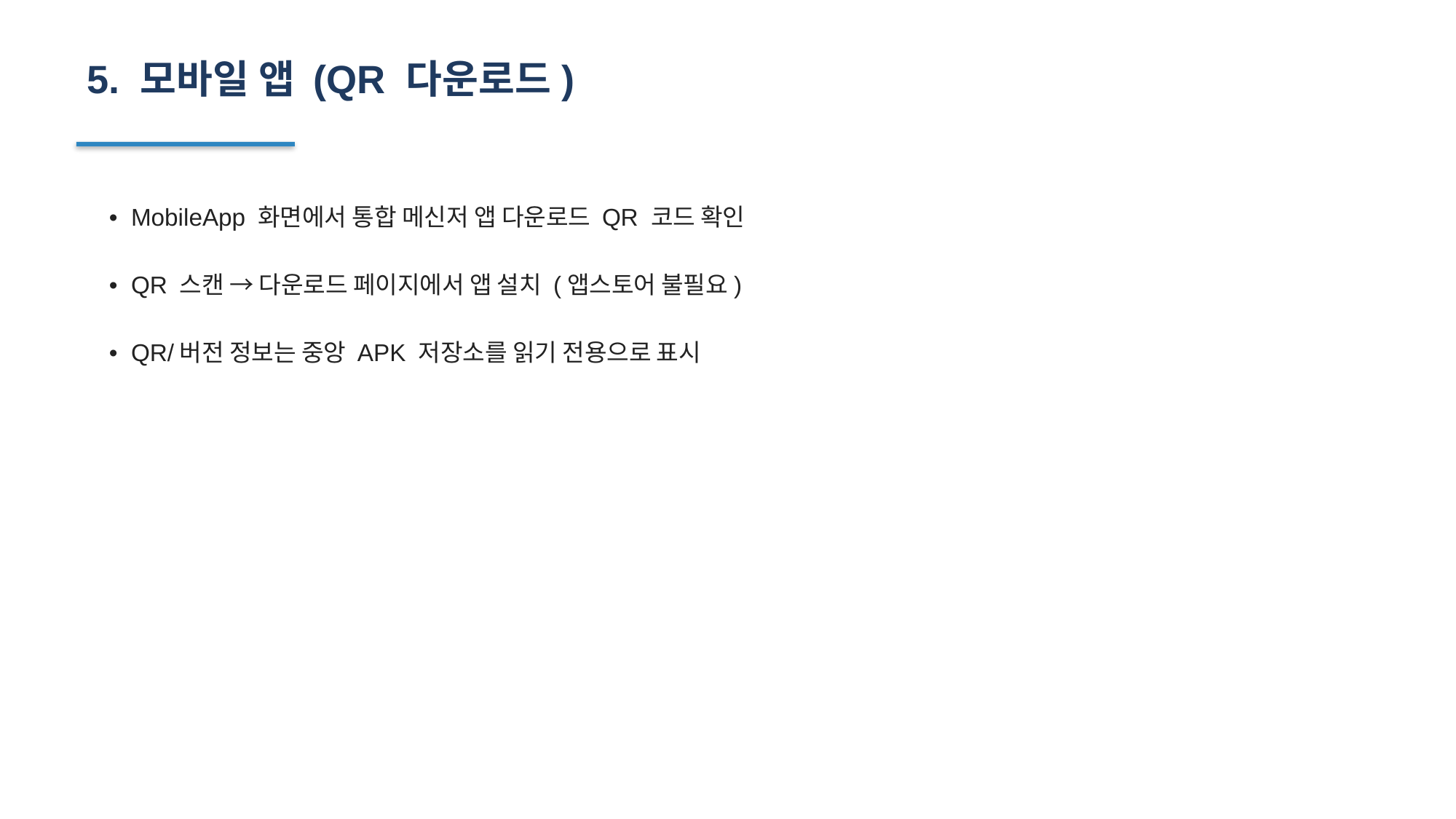

5. 모바일 앱 (QR 다운로드)

•  MobileApp 화면에서 통합 메신저 앱 다운로드 QR 코드 확인
•  QR 스캔 → 다운로드 페이지에서 앱 설치 (앱스토어 불필요)
•  QR/버전 정보는 중앙 APK 저장소를 읽기 전용으로 표시